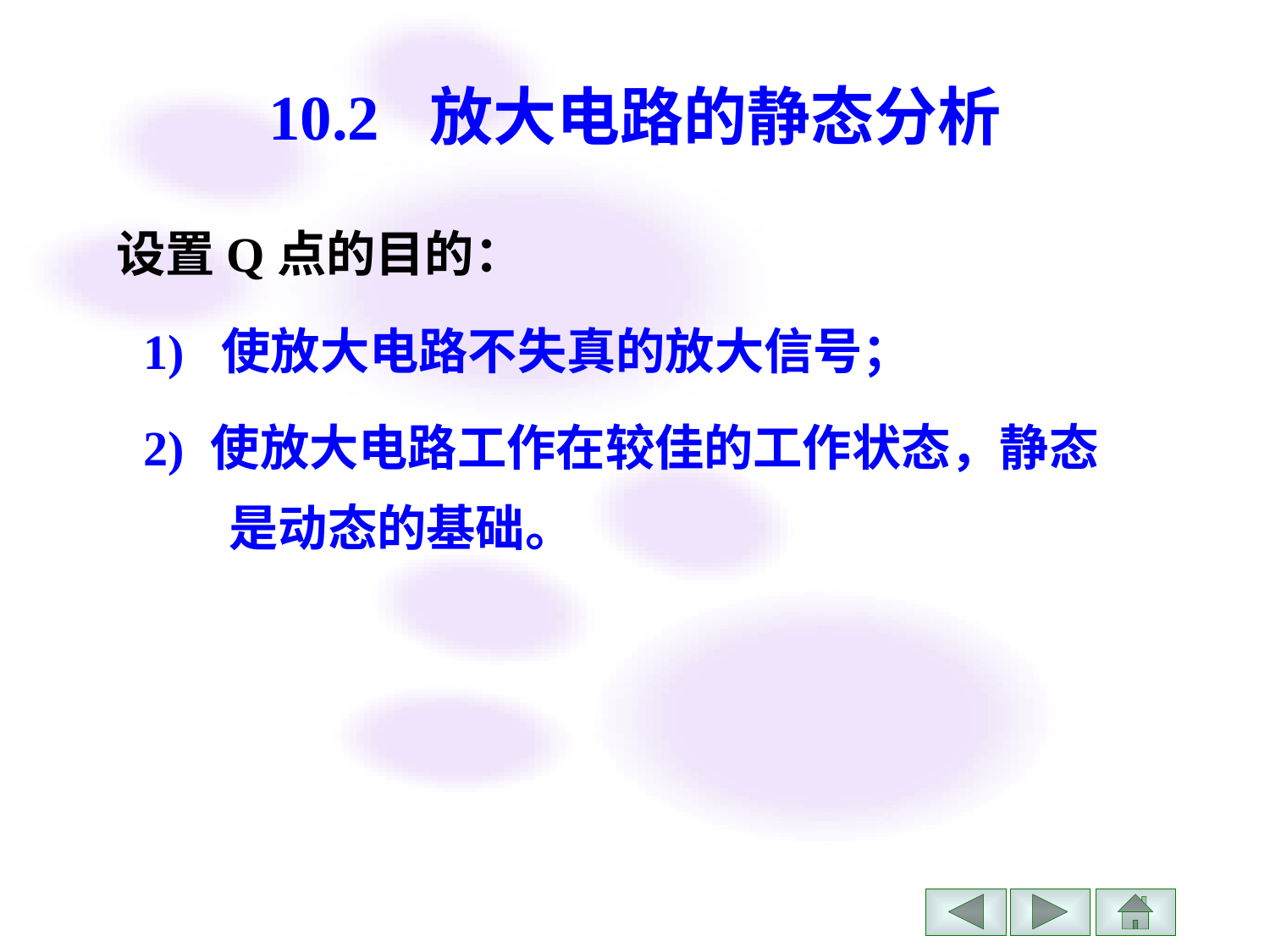

# 10.2  放大电路的静态分析
设置Q点的目的：
  1)  使放大电路不失真的放大信号；
  2) 使放大电路工作在较佳的工作状态，静态是动态的基础。